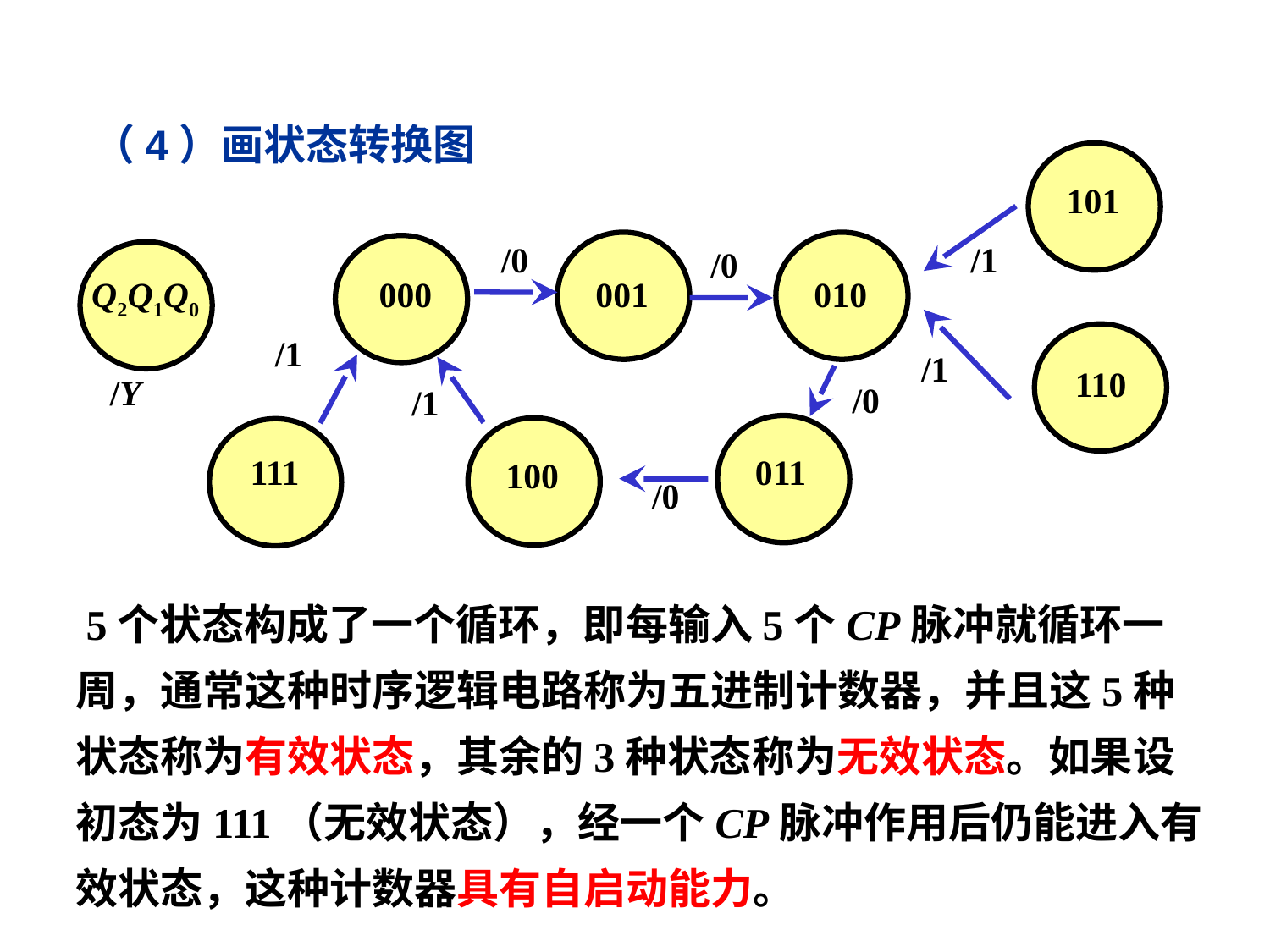

（4）画状态转换图

    101

    001

    010

 Q2Q1Q0
    000

     110

     011

    100

    111

/0
/1
/0
/1
/1
/Y
/0
/1
/0
 5个状态构成了一个循环，即每输入5个CP脉冲就循环一周，通常这种时序逻辑电路称为五进制计数器，并且这5种状态称为有效状态，其余的3种状态称为无效状态。如果设初态为111（无效状态），经一个CP脉冲作用后仍能进入有效状态，这种计数器具有自启动能力。